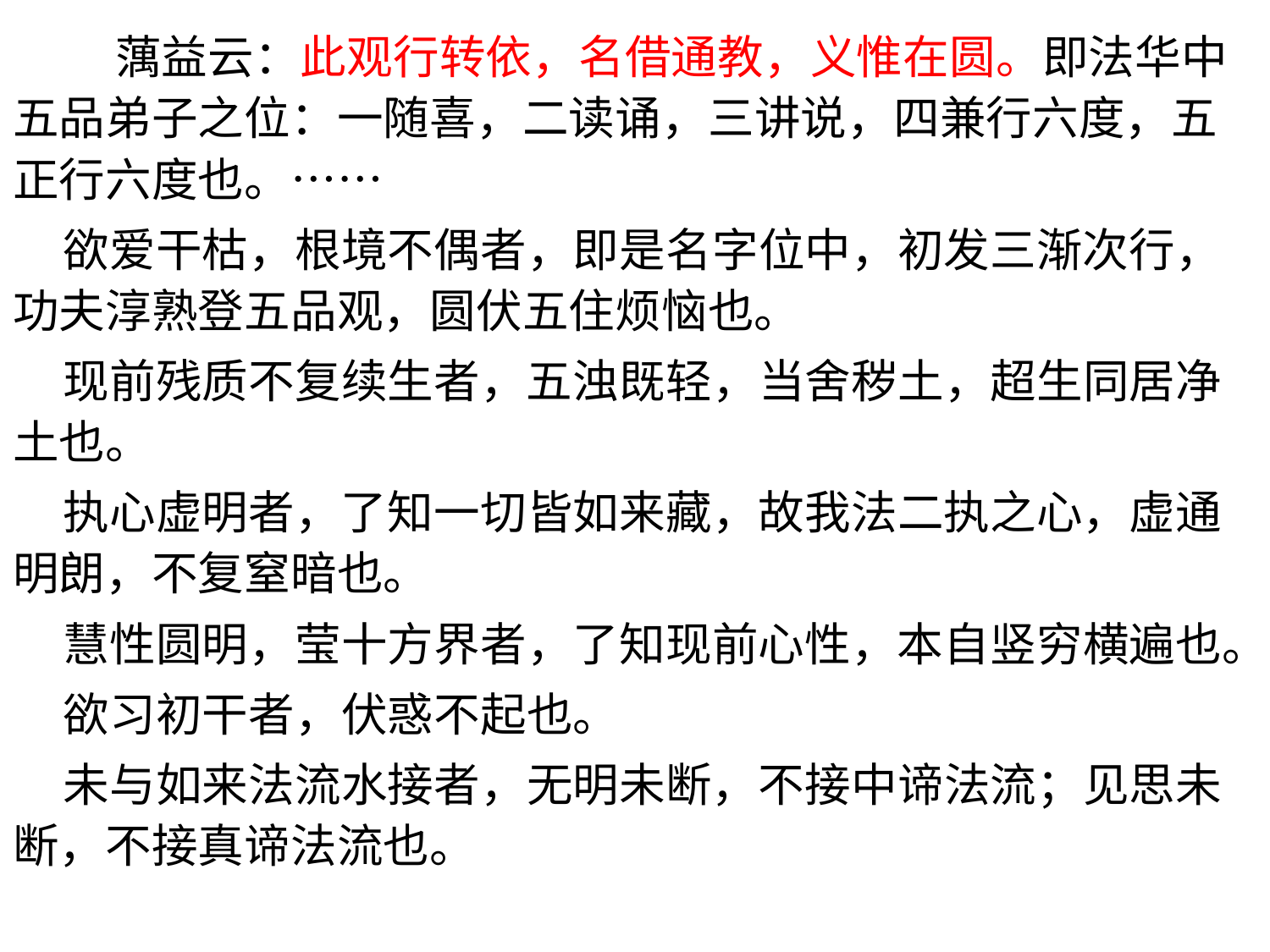

蕅益云：此观行转依，名借通教，义惟在圆。即法华中五品弟子之位：一随喜，二读诵，三讲说，四兼行六度，五正行六度也。……
    欲爱干枯，根境不偶者，即是名字位中，初发三渐次行，功夫淳熟登五品观，圆伏五住烦恼也。
    现前残质不复续生者，五浊既轻，当舍秽土，超生同居净土也。
    执心虚明者，了知一切皆如来藏，故我法二执之心，虚通明朗，不复窒暗也。
    慧性圆明，莹十方界者，了知现前心性，本自竖穷横遍也。
    欲习初干者，伏惑不起也。
    未与如来法流水接者，无明未断，不接中谛法流；见思未断，不接真谛法流也。